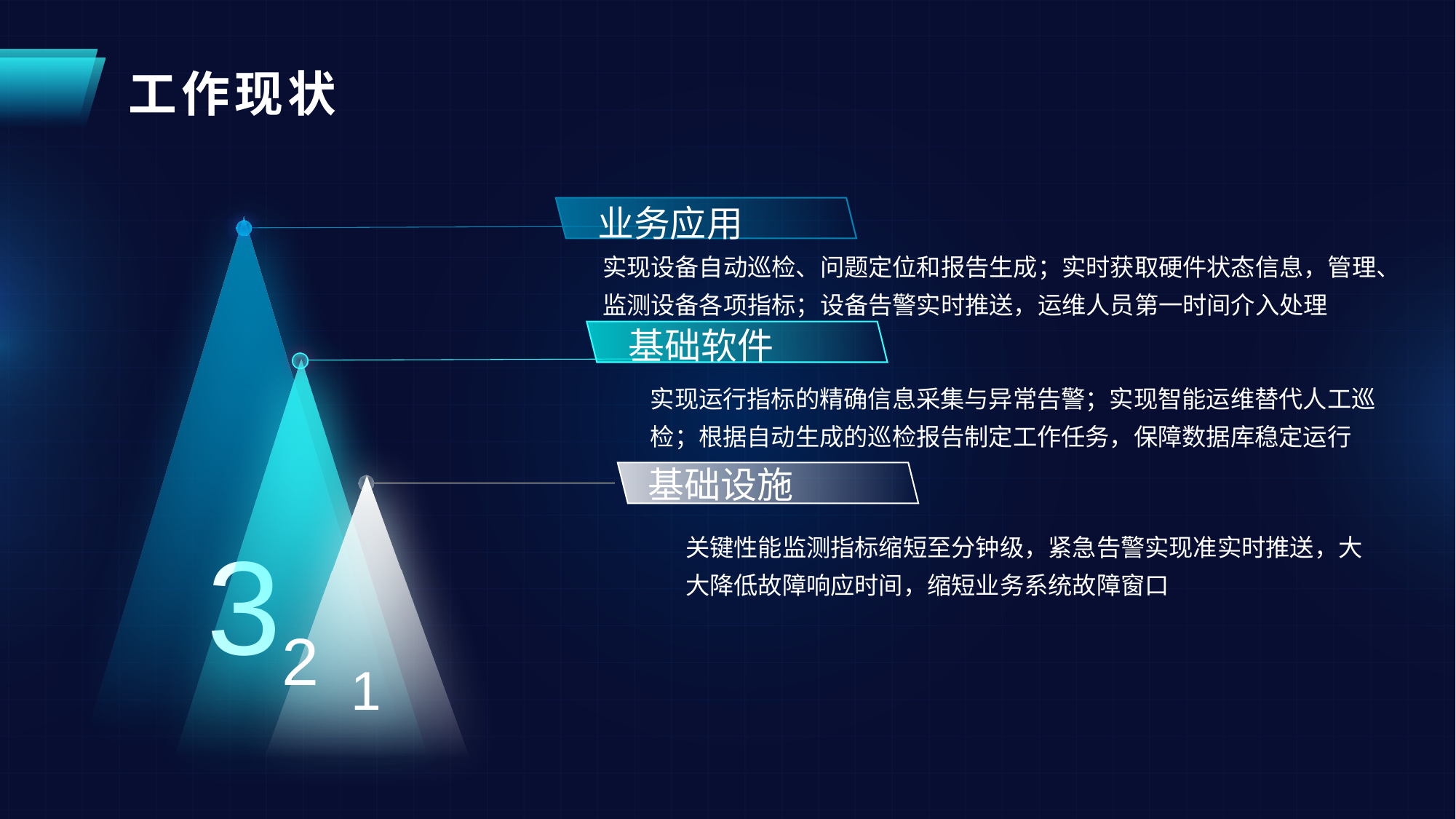

工作现状
业务应用

3

实现设备自动巡检、问题定位和报告生成；实时获取硬件状态信息，管理、监测设备各项指标；设备告警实时推送，运维人员第一时间介入处理
基础软件

2
实现运行指标的精确信息采集与异常告警；实现智能运维替代人工巡检；根据自动生成的巡检报告制定工作任务，保障数据库稳定运行
基础设施

1
关键性能监测指标缩短至分钟级，紧急告警实现准实时推送，大大降低故障响应时间，缩短业务系统故障窗口